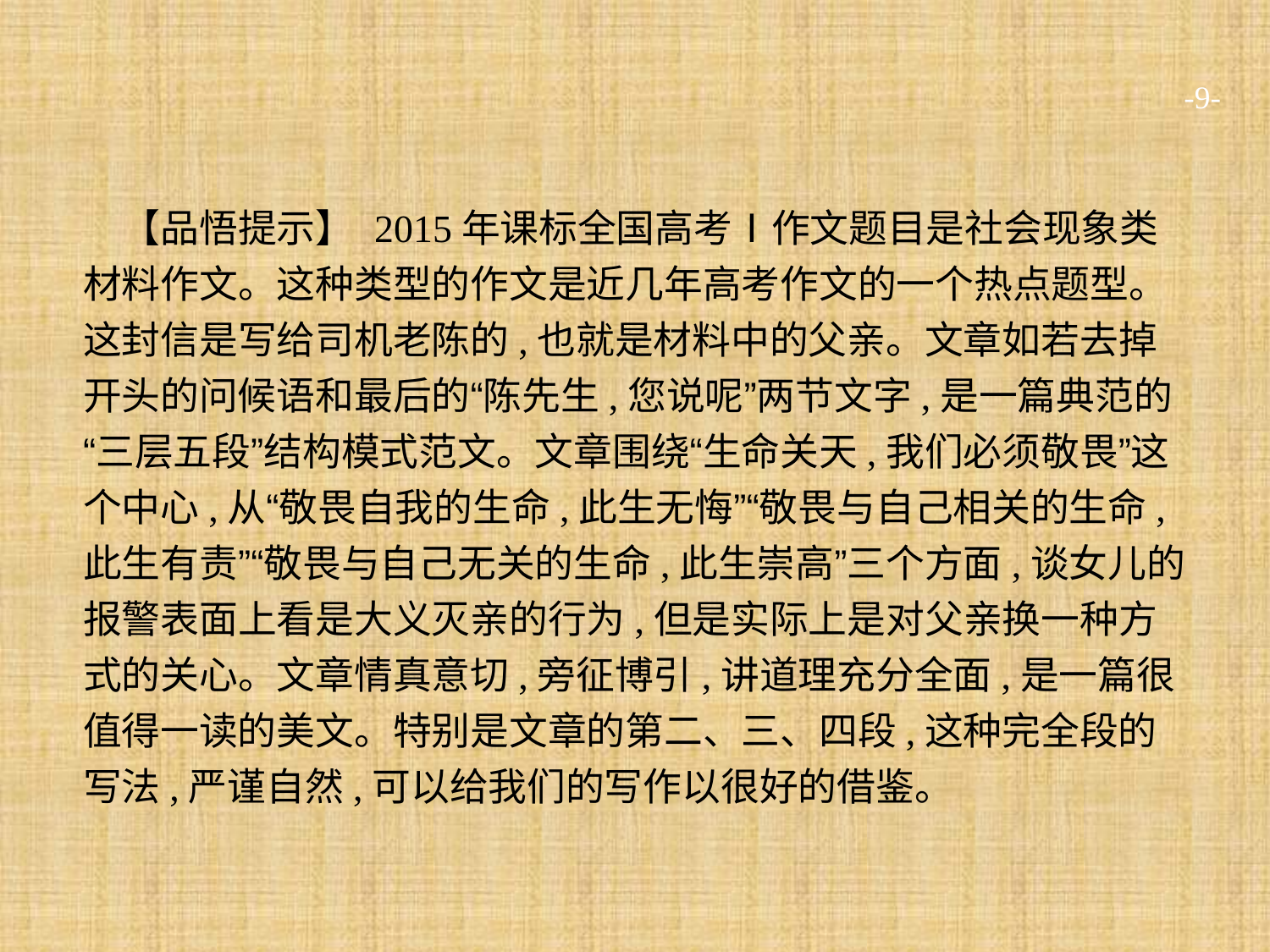

-9-
【品悟提示】 2015年课标全国高考Ⅰ作文题目是社会现象类材料作文。这种类型的作文是近几年高考作文的一个热点题型。这封信是写给司机老陈的,也就是材料中的父亲。文章如若去掉开头的问候语和最后的“陈先生,您说呢”两节文字,是一篇典范的“三层五段”结构模式范文。文章围绕“生命关天,我们必须敬畏”这个中心,从“敬畏自我的生命,此生无悔”“敬畏与自己相关的生命,此生有责”“敬畏与自己无关的生命,此生崇高”三个方面,谈女儿的报警表面上看是大义灭亲的行为,但是实际上是对父亲换一种方式的关心。文章情真意切,旁征博引,讲道理充分全面,是一篇很值得一读的美文。特别是文章的第二、三、四段,这种完全段的写法,严谨自然,可以给我们的写作以很好的借鉴。